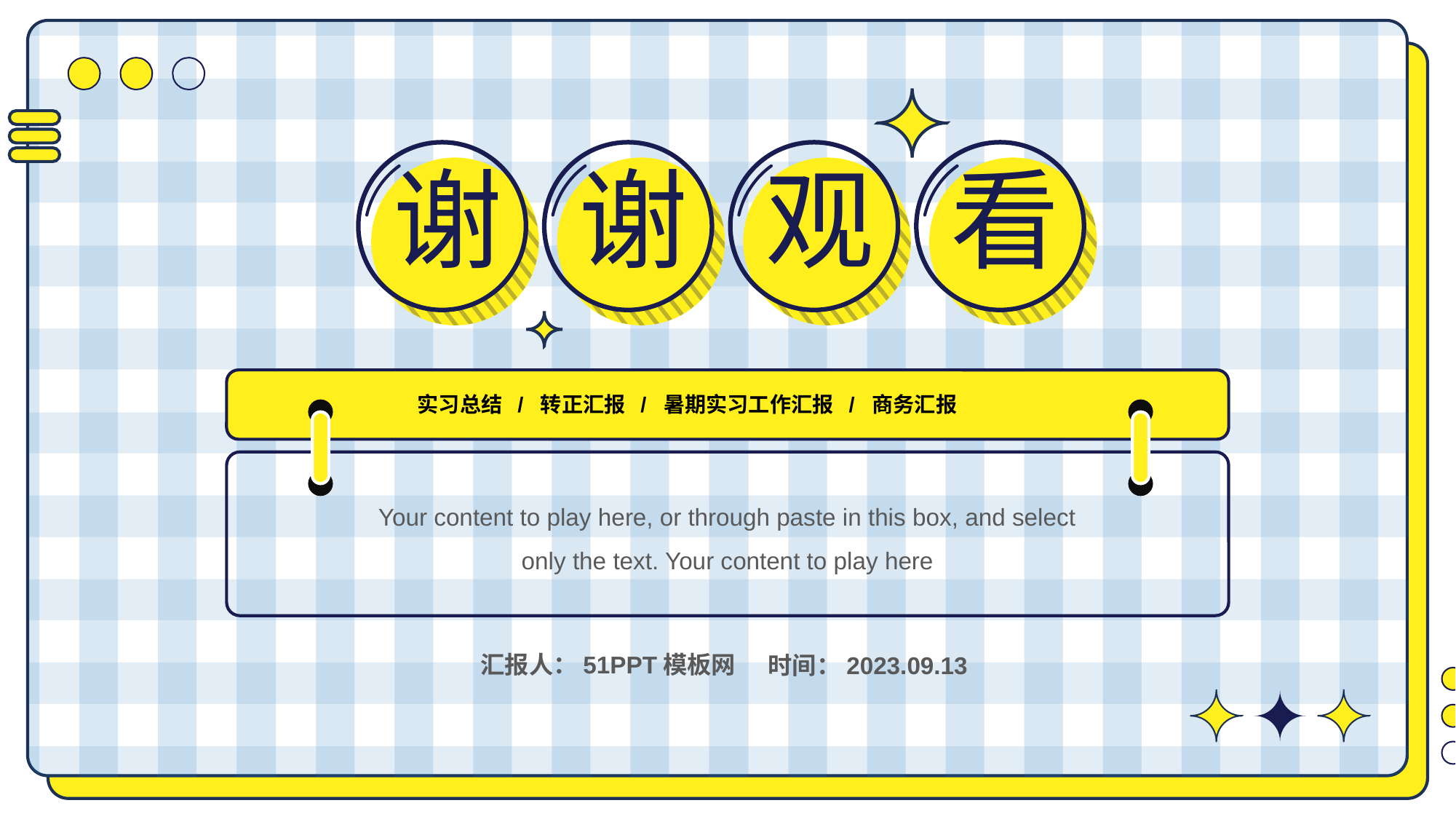

谢

谢

观

看

实习总结  /  转正汇报  /  暑期实习工作汇报  /  商务汇报
Your content to play here, or through paste in this box, and select only the text. Your content to play here
汇报人：51PPT模板网
时间：2023.09.13